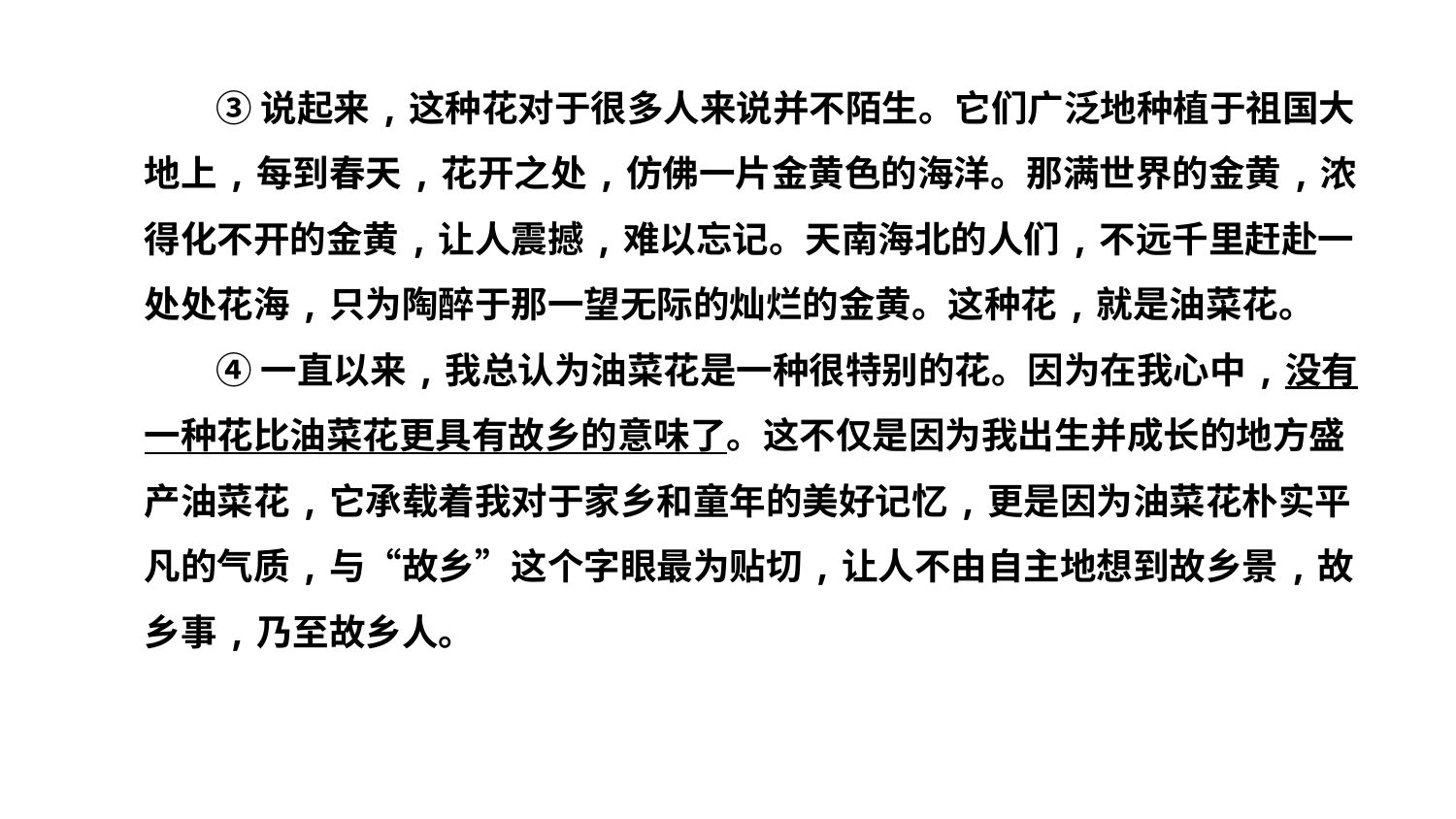

③说起来,这种花对于很多人来说并不陌生。它们广泛地种植于祖国大地上,每到春天,花开之处,仿佛一片金黄色的海洋。那满世界的金黄,浓得化不开的金黄,让人震撼,难以忘记。天南海北的人们,不远千里赶赴一处处花海,只为陶醉于那一望无际的灿烂的金黄。这种花,就是油菜花。
④一直以来,我总认为油菜花是一种很特别的花。因为在我心中,没有一种花比油菜花更具有故乡的意味了。这不仅是因为我出生并成长的地方盛产油菜花,它承载着我对于家乡和童年的美好记忆,更是因为油菜花朴实平凡的气质,与“故乡”这个字眼最为贴切,让人不由自主地想到故乡景,故乡事,乃至故乡人。